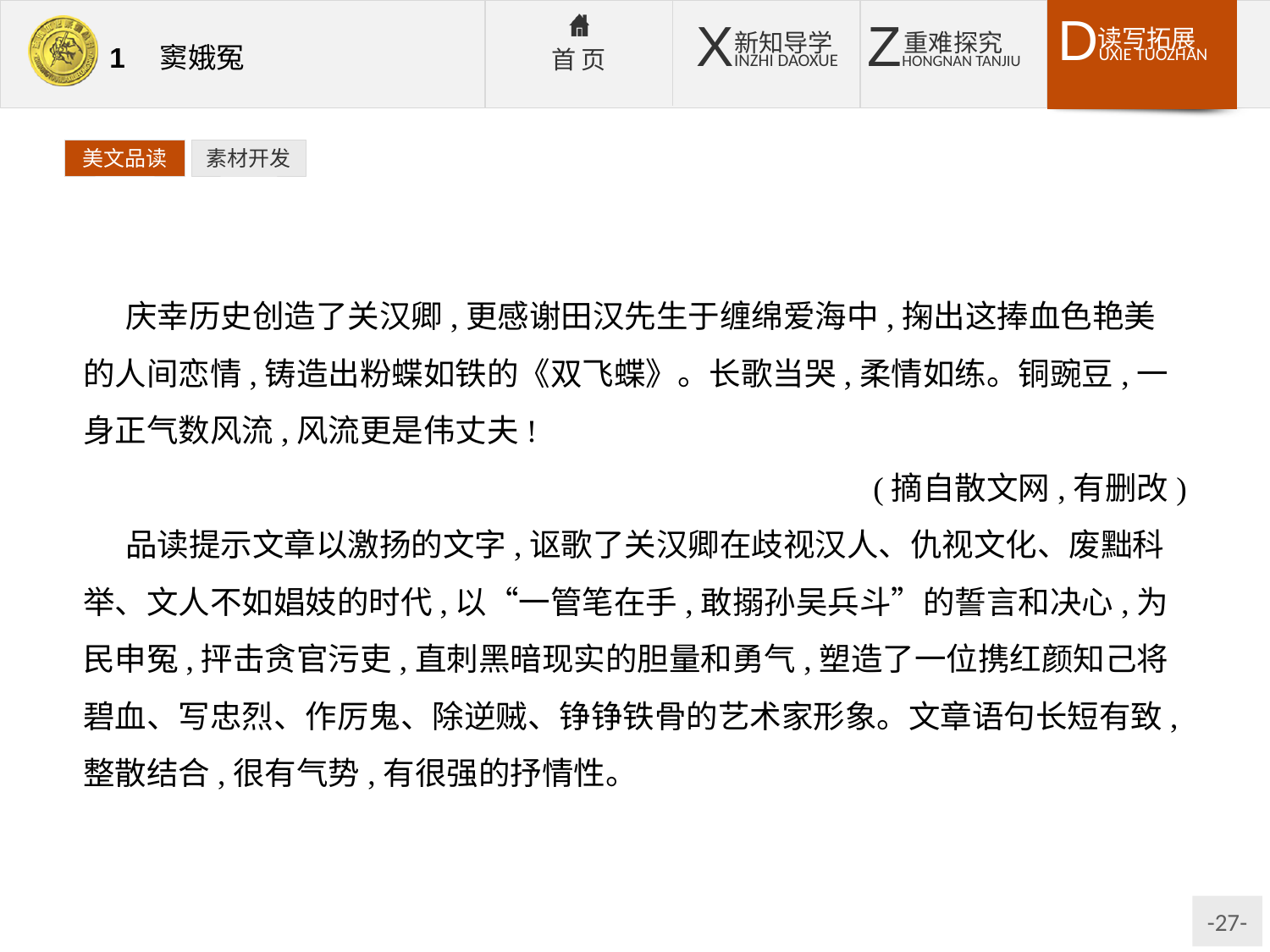

美文品读
素材开发
庆幸历史创造了关汉卿,更感谢田汉先生于缠绵爱海中,掬出这捧血色艳美的人间恋情,铸造出粉蝶如铁的《双飞蝶》。长歌当哭,柔情如练。铜豌豆,一身正气数风流,风流更是伟丈夫!
(摘自散文网,有删改)
品读提示文章以激扬的文字,讴歌了关汉卿在歧视汉人、仇视文化、废黜科举、文人不如娼妓的时代,以“一管笔在手,敢搦孙吴兵斗”的誓言和决心,为民申冤,抨击贪官污吏,直刺黑暗现实的胆量和勇气,塑造了一位携红颜知己将碧血、写忠烈、作厉鬼、除逆贼、铮铮铁骨的艺术家形象。文章语句长短有致,整散结合,很有气势,有很强的抒情性。